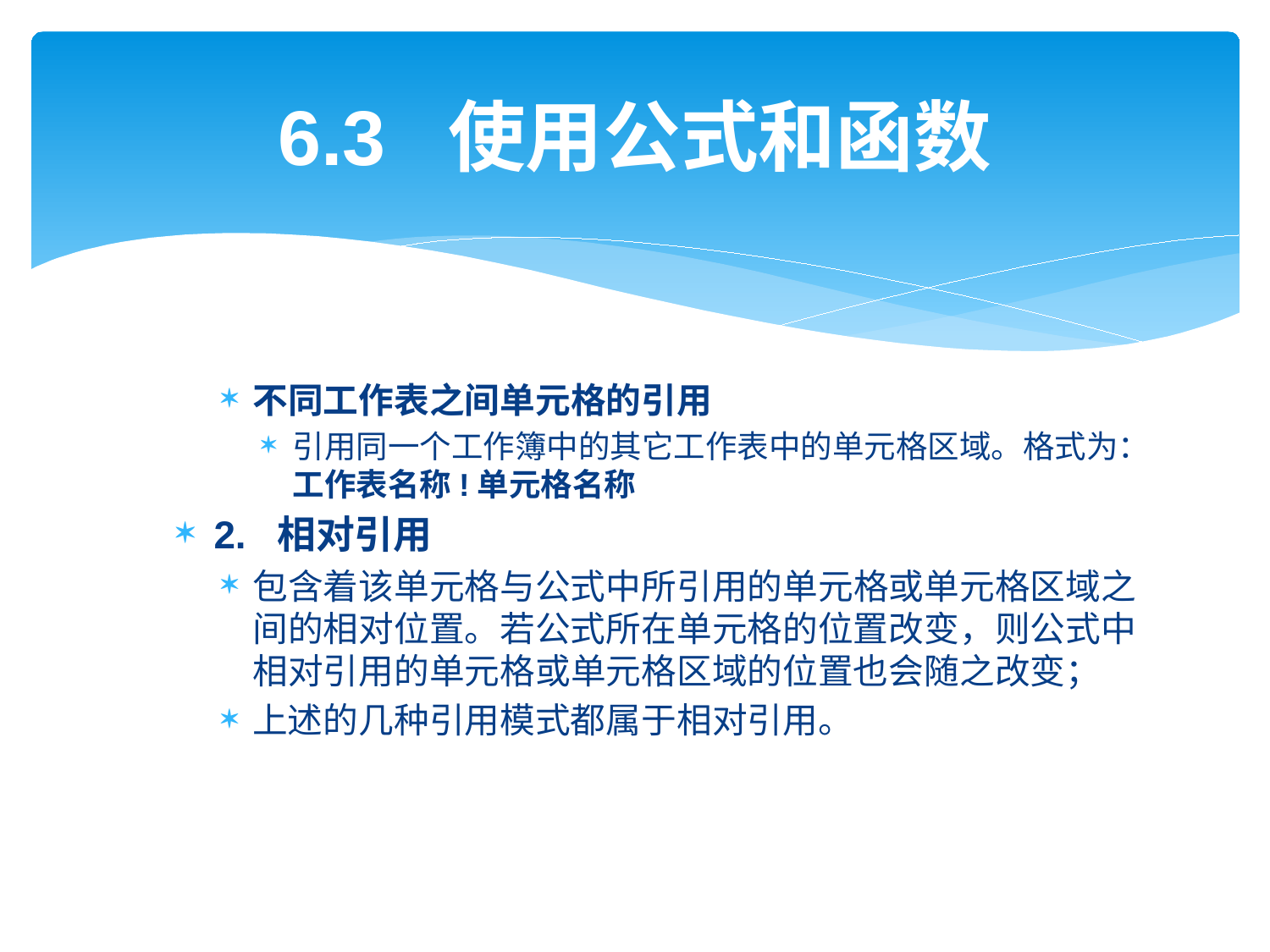

# 6.3  使用公式和函数
不同工作表之间单元格的引用
引用同一个工作簿中的其它工作表中的单元格区域。格式为：工作表名称!单元格名称
2.  相对引用
包含着该单元格与公式中所引用的单元格或单元格区域之间的相对位置。若公式所在单元格的位置改变，则公式中相对引用的单元格或单元格区域的位置也会随之改变；
上述的几种引用模式都属于相对引用。